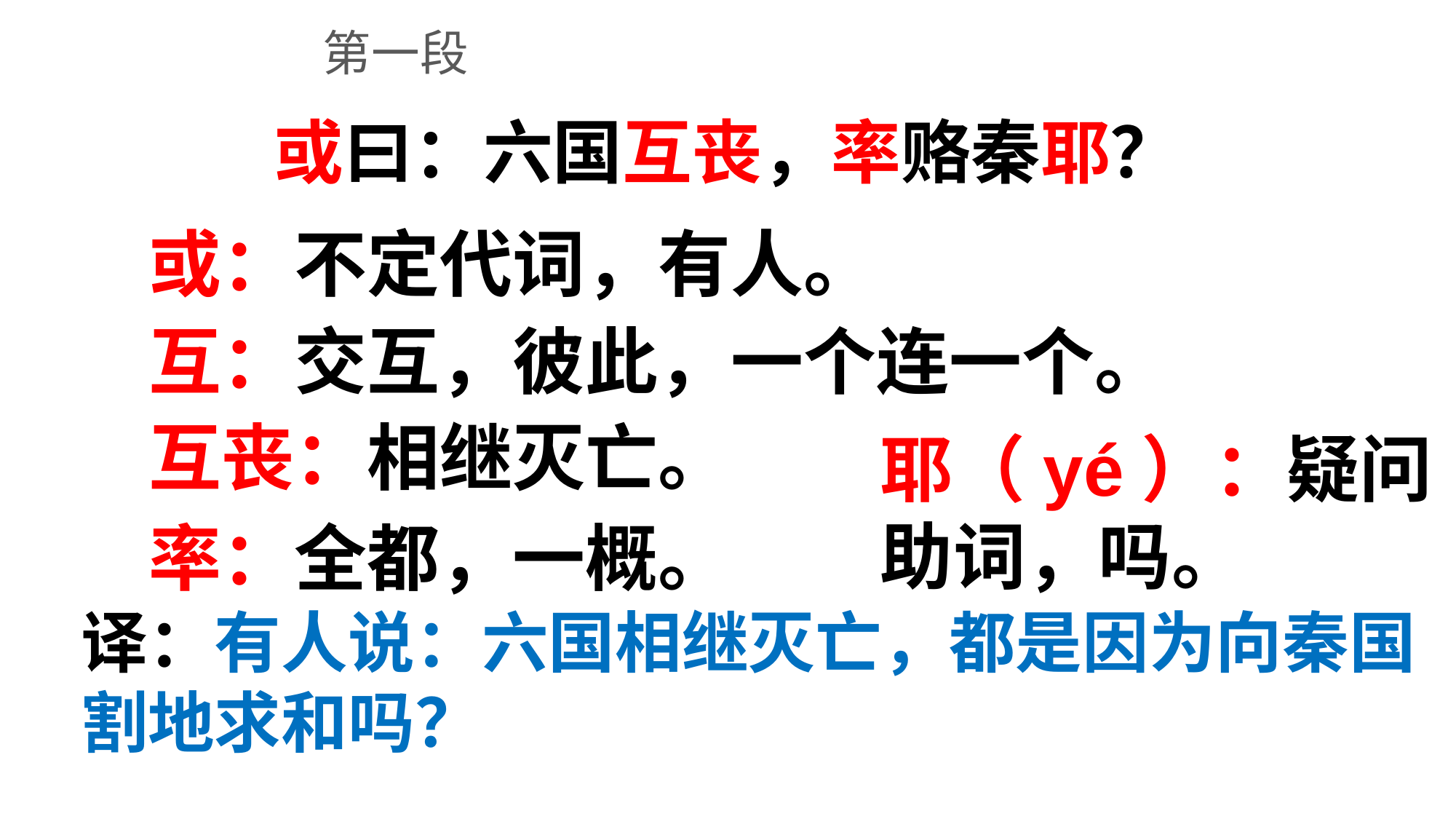

第一段
或曰：六国互丧，率赂秦耶？
或：不定代词，有人。
互：交互，彼此，一个连一个。
互丧：相继灭亡。
耶（yé）：疑问助词，吗。
率：全都，一概。
译：有人说：六国相继灭亡，都是因为向秦国割地求和吗？